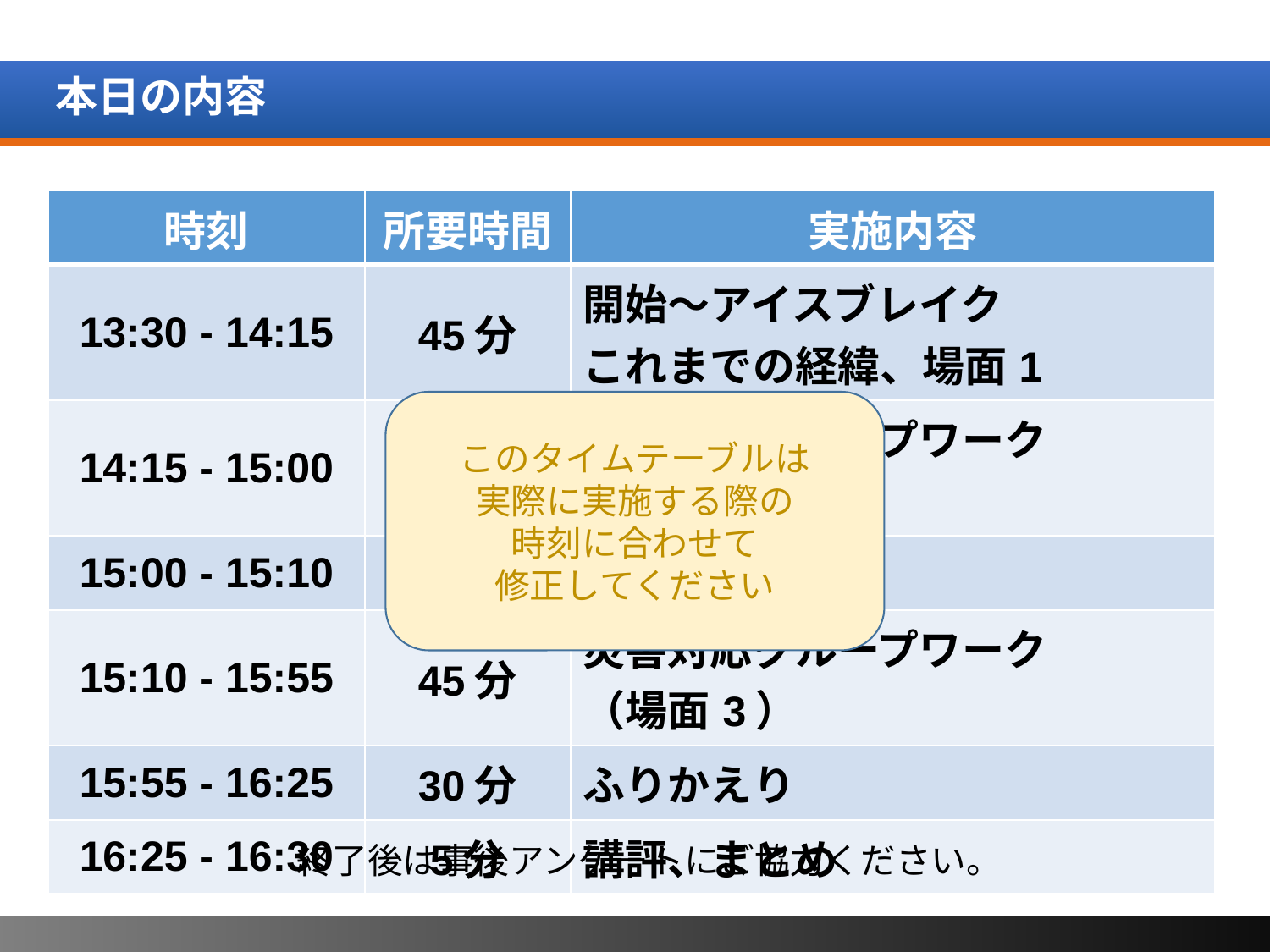

# 本日の内容
| 時刻 | 所要時間 | 実施内容 |
| --- | --- | --- |
| 13:30 - 14:15 | 45分 | 開始～アイスブレイク これまでの経緯、場面1 |
| 14:15 - 15:00 | 45分 | 災害対応グループワーク （場面2） |
| 15:00 - 15:10 | 10分 | 休憩 |
| 15:10 - 15:55 | 45分 | 災害対応グループワーク （場面3） |
| 15:55 - 16:25 | 30分 | ふりかえり |
| 16:25 - 16:30 | 5分 | 講評、まとめ |
これまでの場面１→これまでの経緯
これまでの場面２→場面１
これまでの場面３→場面２
新規の場面４ 　　→場面３

に変更。これに伴い、
全体時間が変わらないように
各コマの時間を調整
このタイムテーブルは
実際に実施する際の
時刻に合わせて
修正してください
終了後は事後アンケートにご協力ください。
5